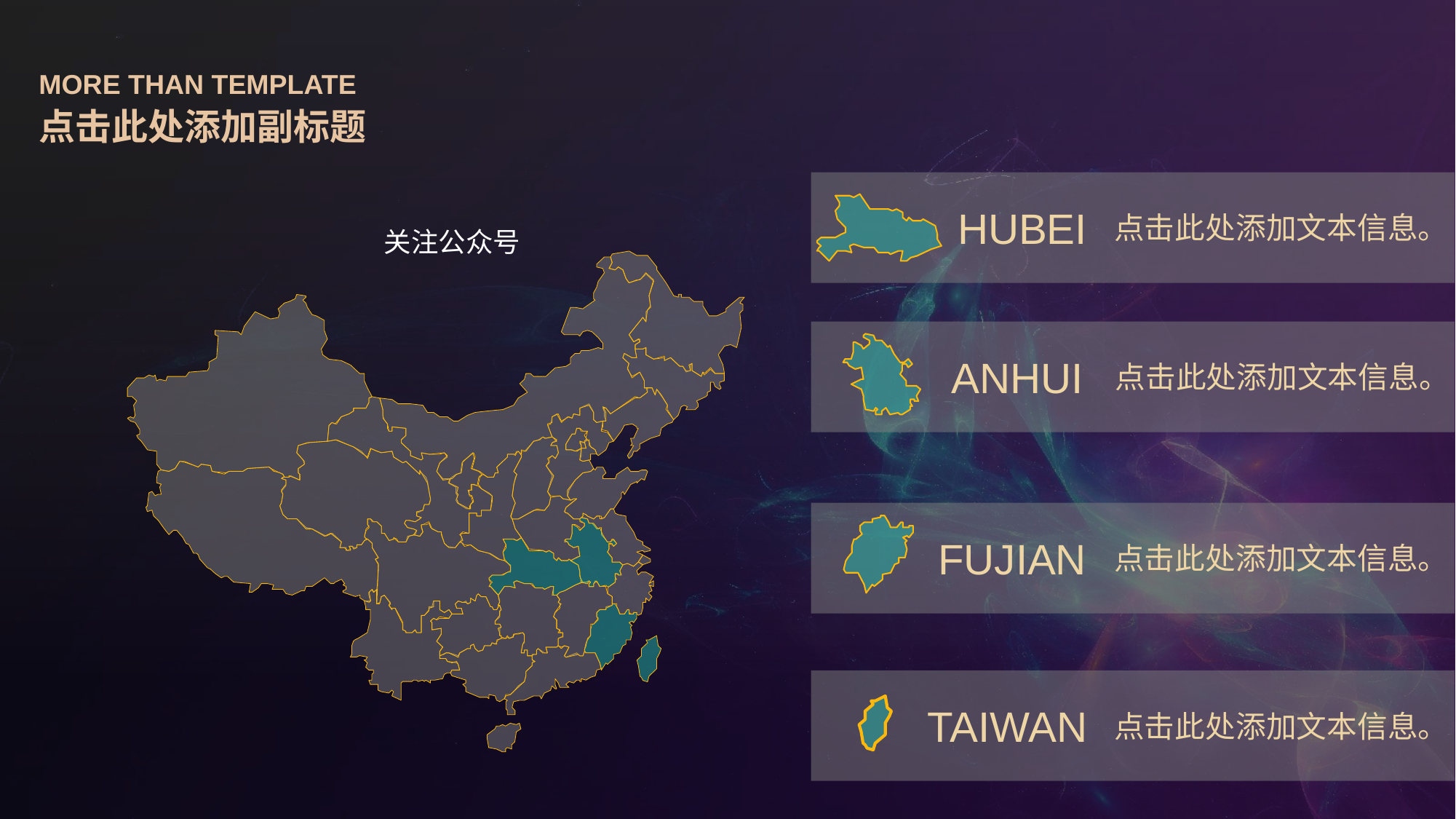

MORE THAN TEMPLATE
点击此处添加副标题

HUBEI
点击此处添加文本信息。
关注公众号

ANHUI
点击此处添加文本信息。

FUJIAN
点击此处添加文本信息。

TAIWAN

点击此处添加文本信息。